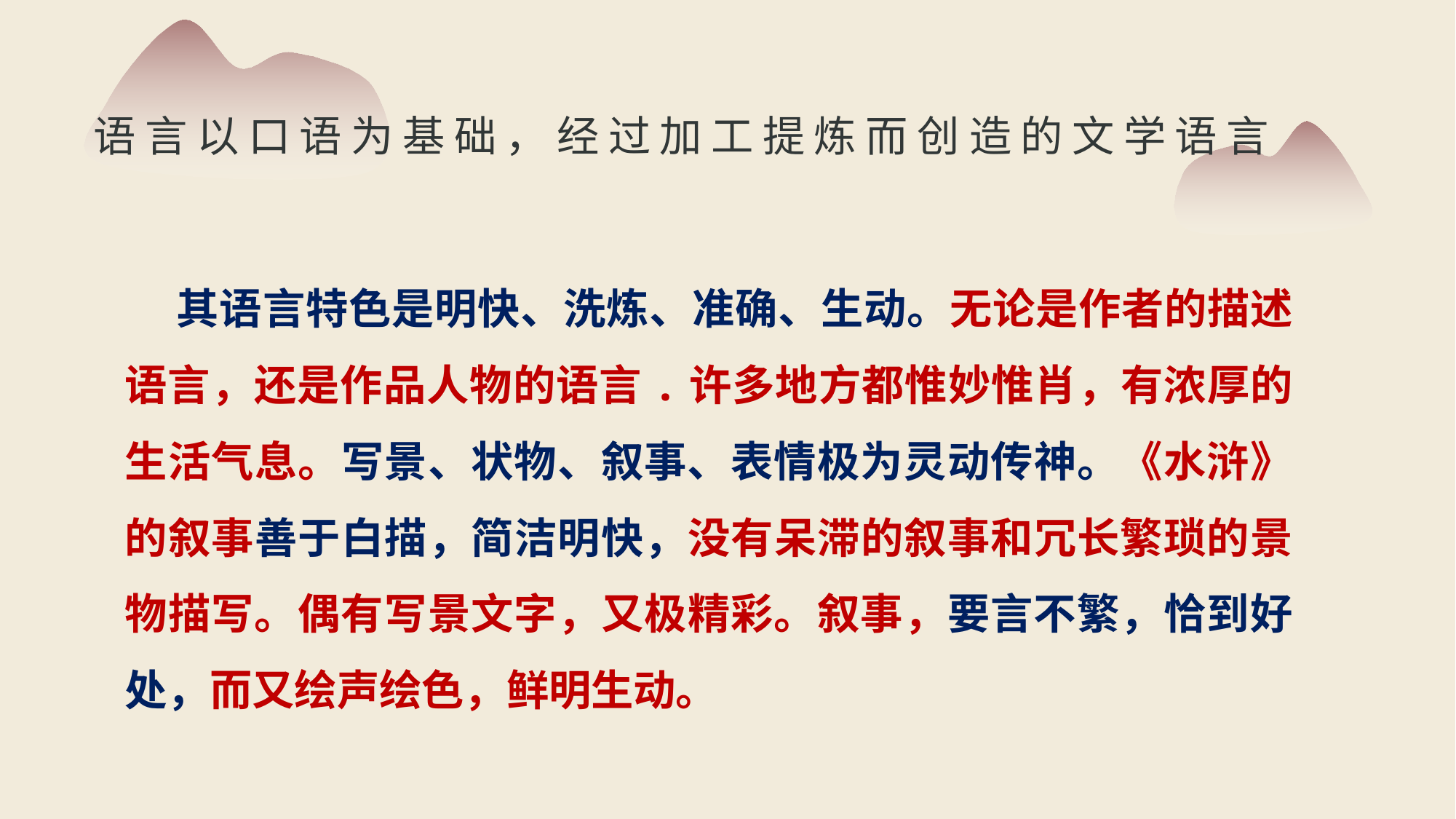

语言以口语为基础，经过加工提炼而创造的文学语言

    其语言特色是明快、洗炼、准确、生动。无论是作者的描述语言，还是作品人物的语言.许多地方都惟妙惟肖，有浓厚的生活气息。写景、状物、叙事、表情极为灵动传神。《水浒》的叙事善于白描，简洁明快，没有呆滞的叙事和冗长繁琐的景物描写。偶有写景文字，又极精彩。叙事，要言不繁，恰到好处，而又绘声绘色，鲜明生动。